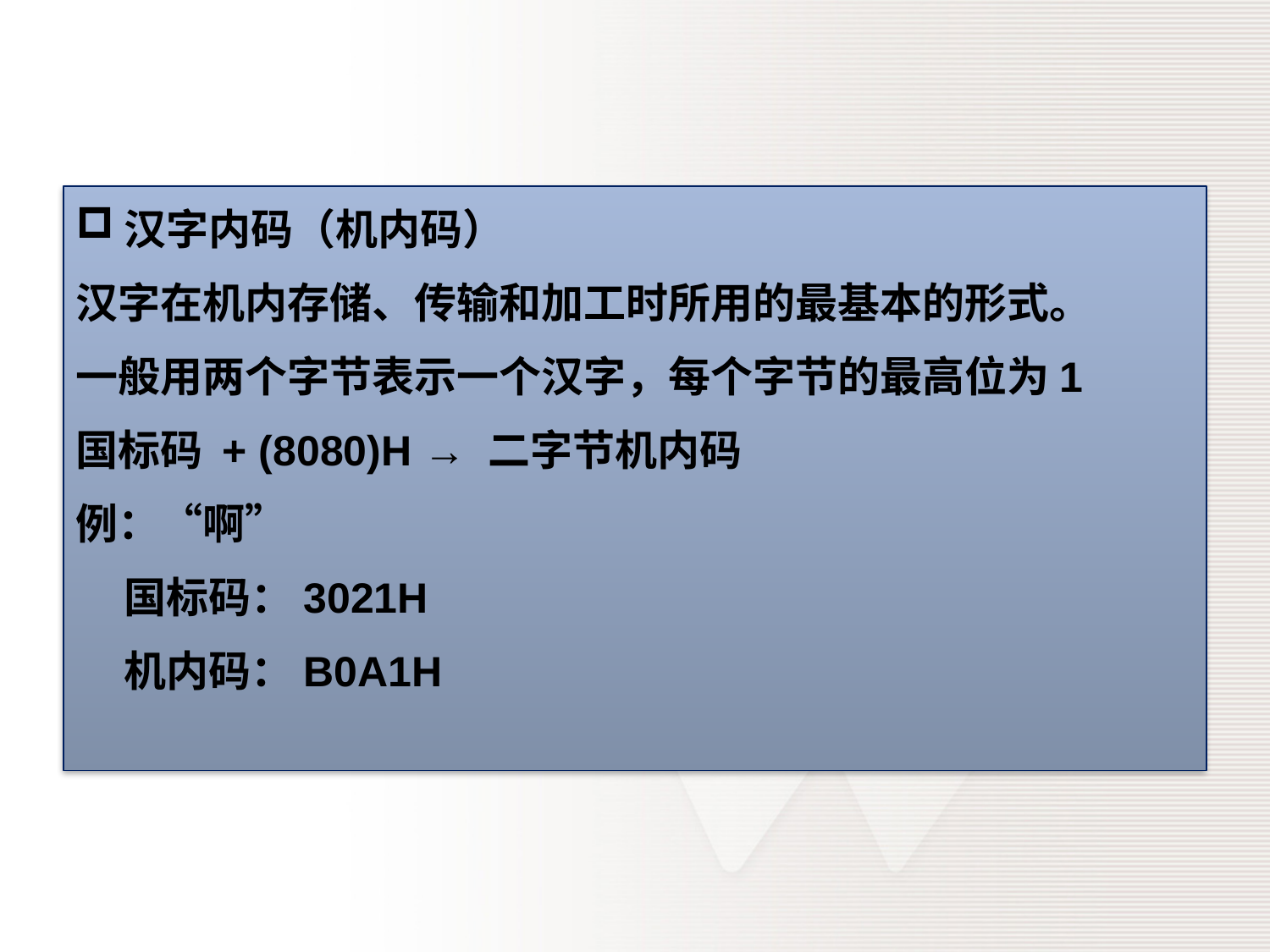

汉字内码（机内码）
汉字在机内存储、传输和加工时所用的最基本的形式。
一般用两个字节表示一个汉字，每个字节的最高位为1
国标码 + (8080)H → 二字节机内码
例：“啊”
    国标码：3021H
    机内码：B0A1H